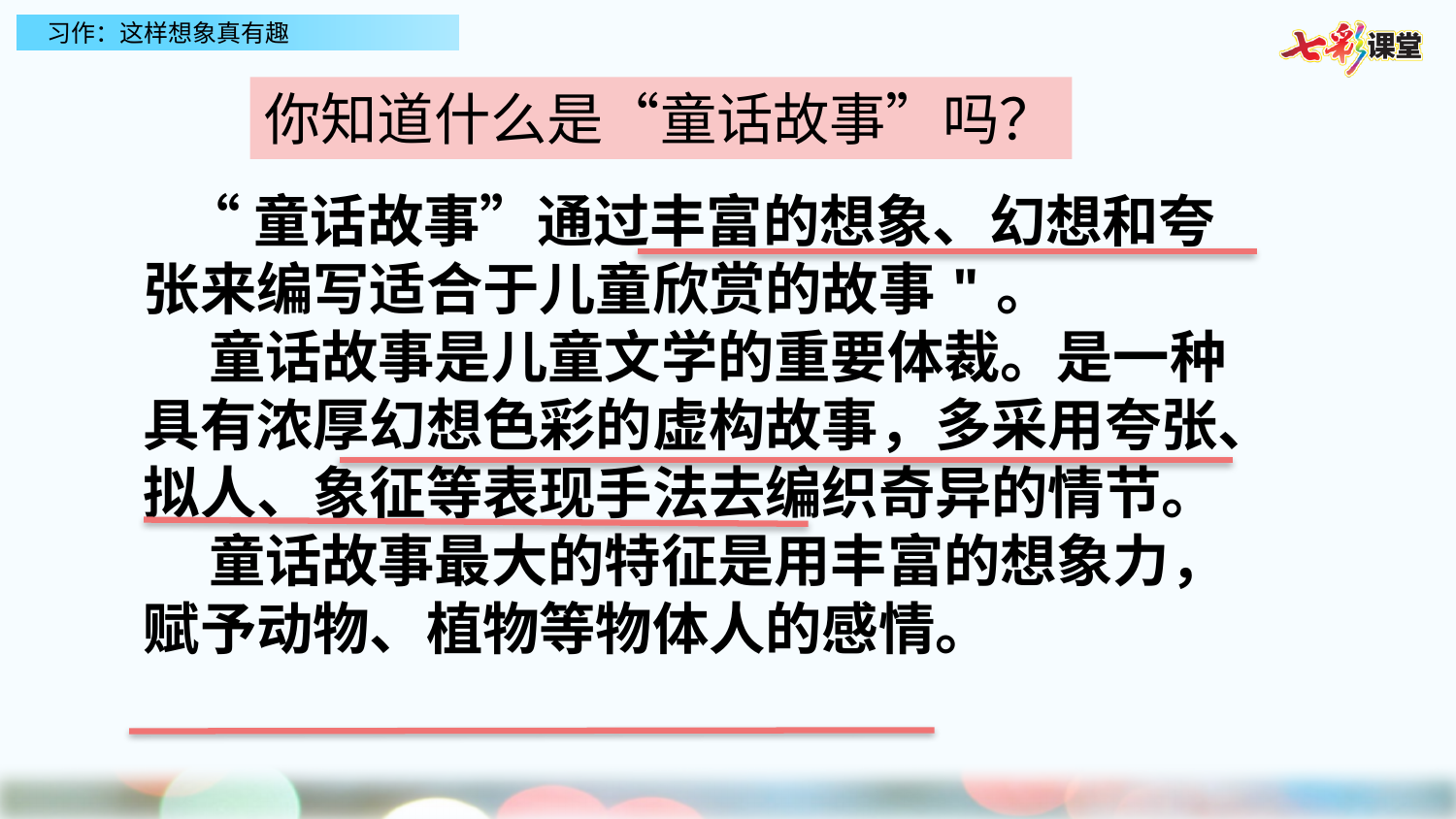

你知道什么是“童话故事”吗？
    “童话故事”通过丰富的想象、幻想和夸张来编写适合于儿童欣赏的故事"。
    童话故事是儿童文学的重要体裁。是一种具有浓厚幻想色彩的虚构故事，多采用夸张、拟人、象征等表现手法去编织奇异的情节。
    童话故事最大的特征是用丰富的想象力，赋予动物、植物等物体人的感情。